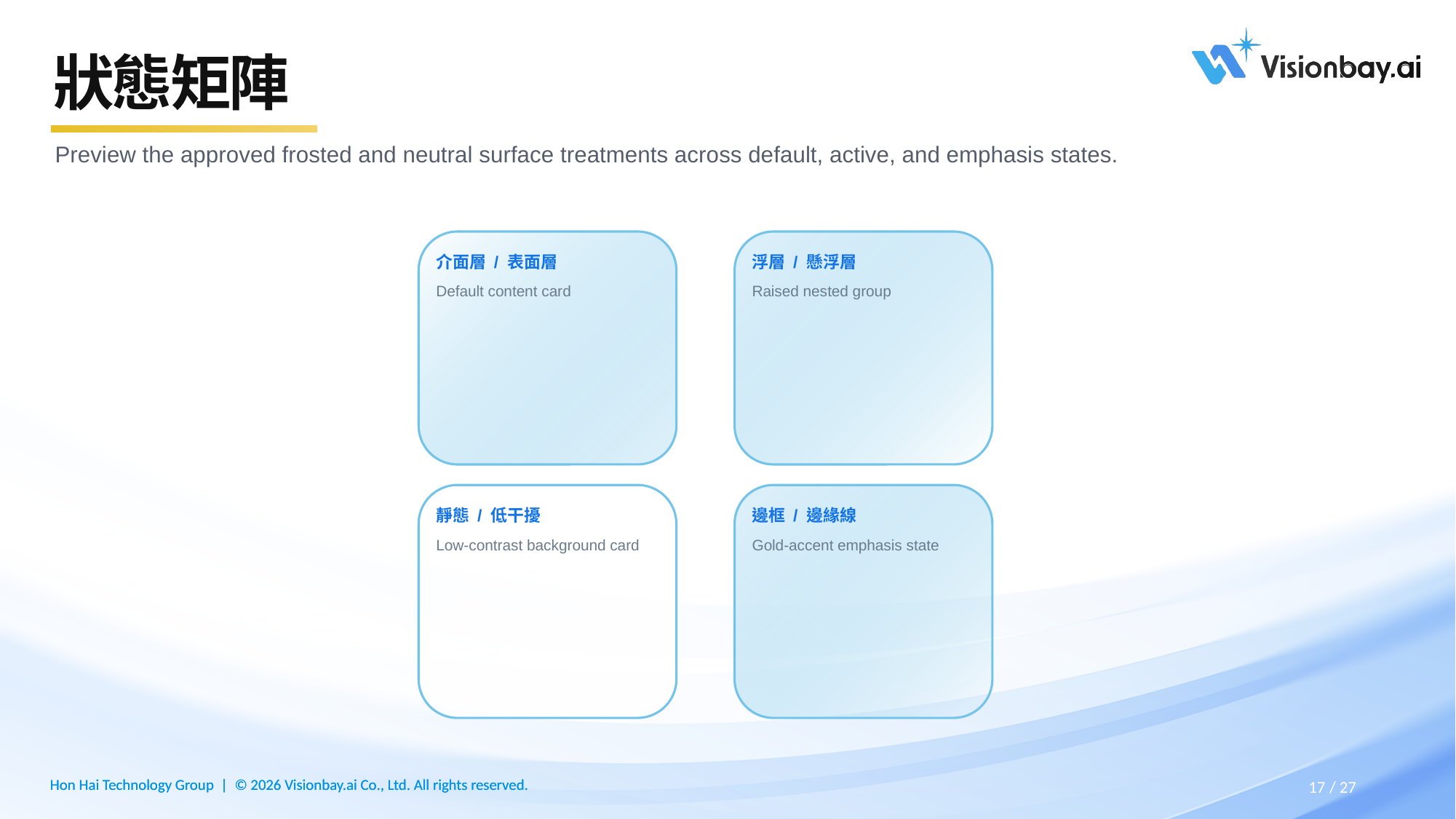

# 狀態矩陣
Preview the approved frosted and neutral surface treatments across default, active, and emphasis states.

介面層 / 表面層
浮層 / 懸浮層
Default content card
Raised nested group

靜態 / 低干擾
邊框 / 邊緣線
Low-contrast background card
Gold-accent emphasis state
27